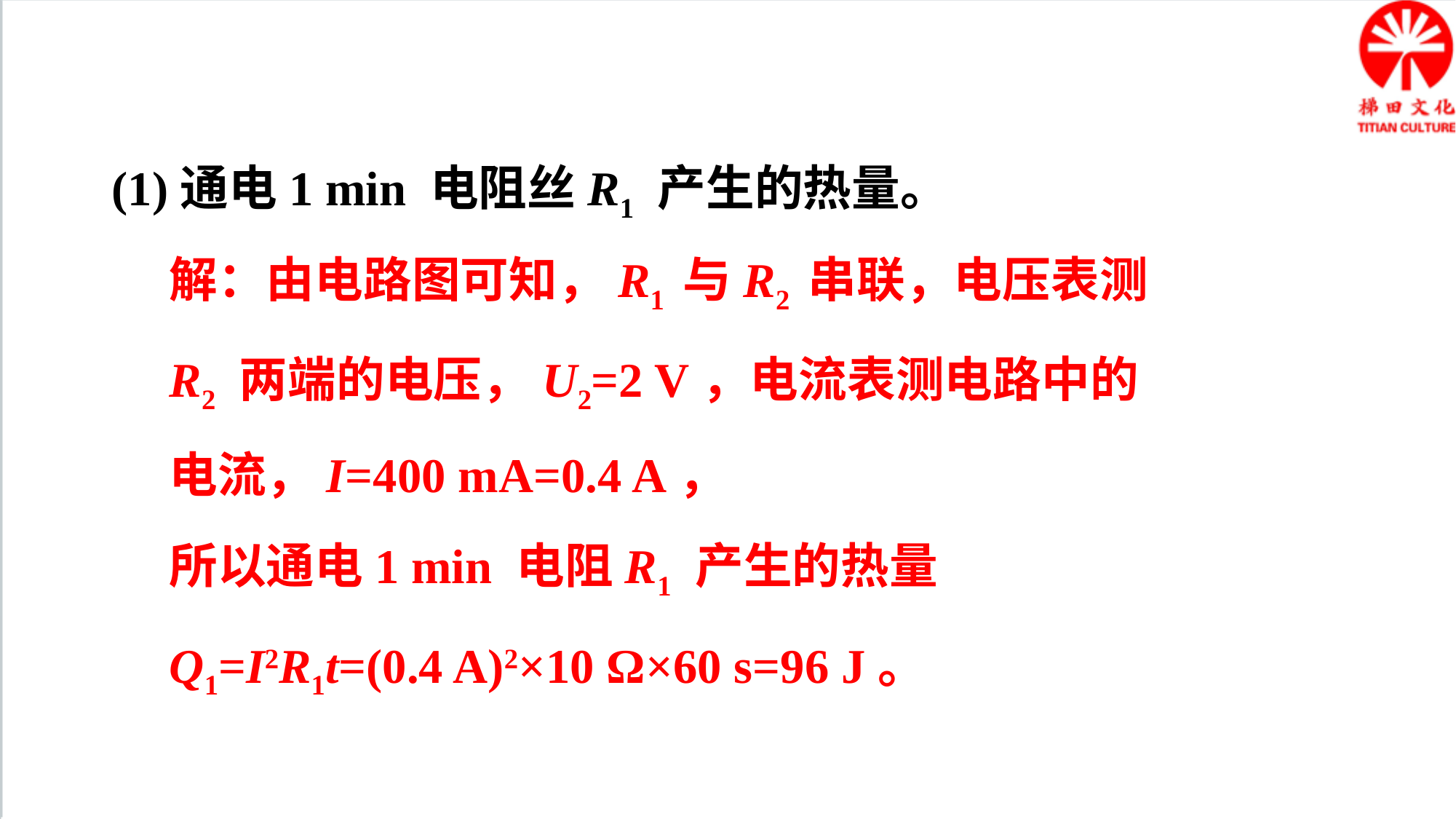

(1)通电1 min 电阻丝R1 产生的热量。
解：由电路图可知，R1 与R2 串联，电压表测R2 两端的电压，U2=2 V，电流表测电路中的电流，I=400 mA=0.4 A，
所以通电1 min 电阻R1 产生的热量
Q1=I2R1t=(0.4 A)2×10 Ω×60 s=96 J。